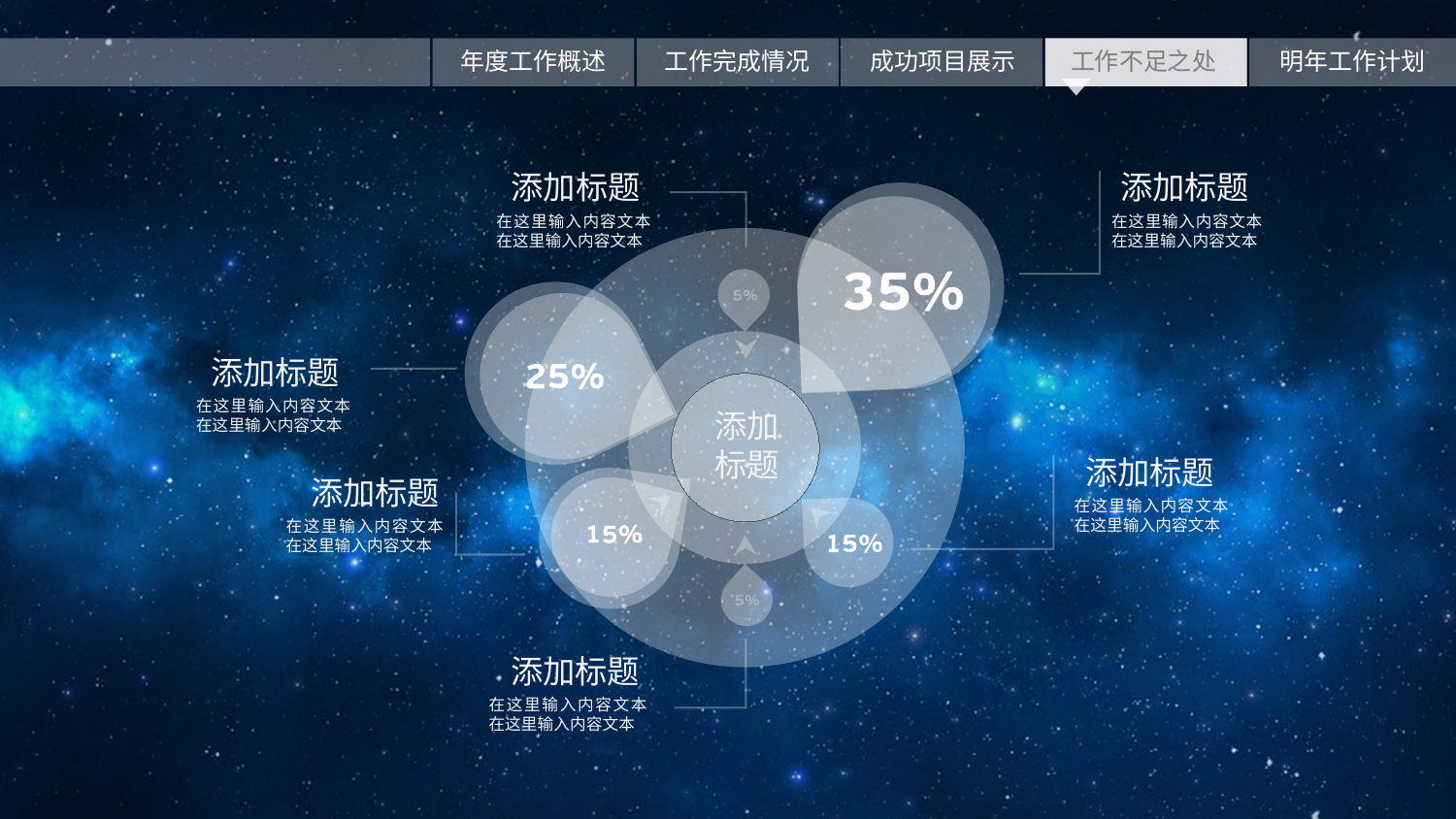

添加标题
添加标题

在这里输入内容文本在这里输入内容文本
在这里输入内容文本在这里输入内容文本

添加标题

在这里输入内容文本在这里输入内容文本
添加
标题
添加标题

添加标题

在这里输入内容文本在这里输入内容文本

在这里输入内容文本在这里输入内容文本

添加标题
在这里输入内容文本在这里输入内容文本